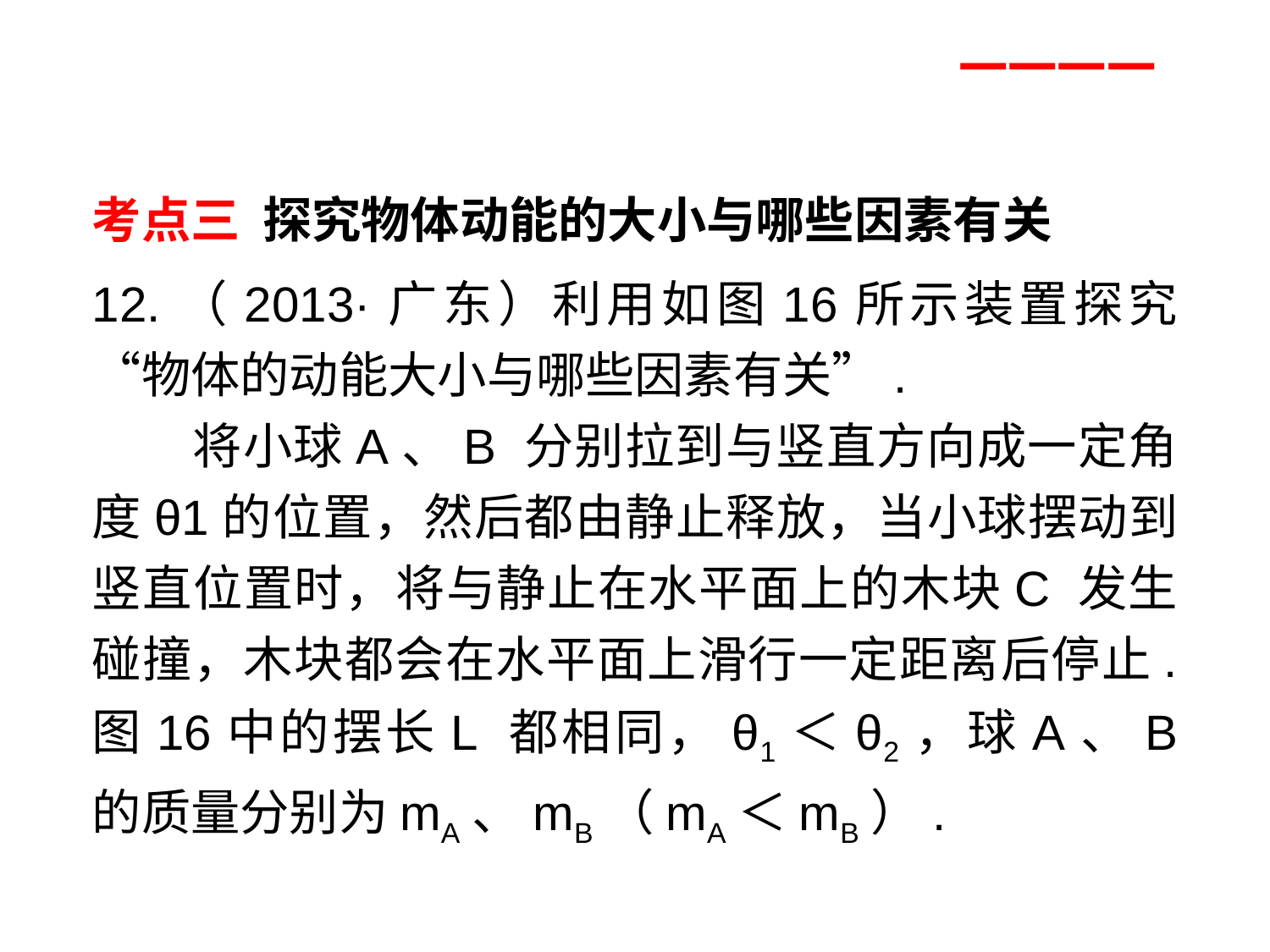

一一一一
考点三  探究物体动能的大小与哪些因素有关
12.（2013·广东）利用如图16所示装置探究“物体的动能大小与哪些因素有关”.
　　将小球A、B 分别拉到与竖直方向成一定角度θ1的位置，然后都由静止释放，当小球摆动到竖直位置时，将与静止在水平面上的木块C 发生碰撞，木块都会在水平面上滑行一定距离后停止. 图16中的摆长L 都相同，θ1＜θ2，球A、B 的质量分别为mA、mB（mA＜mB）.